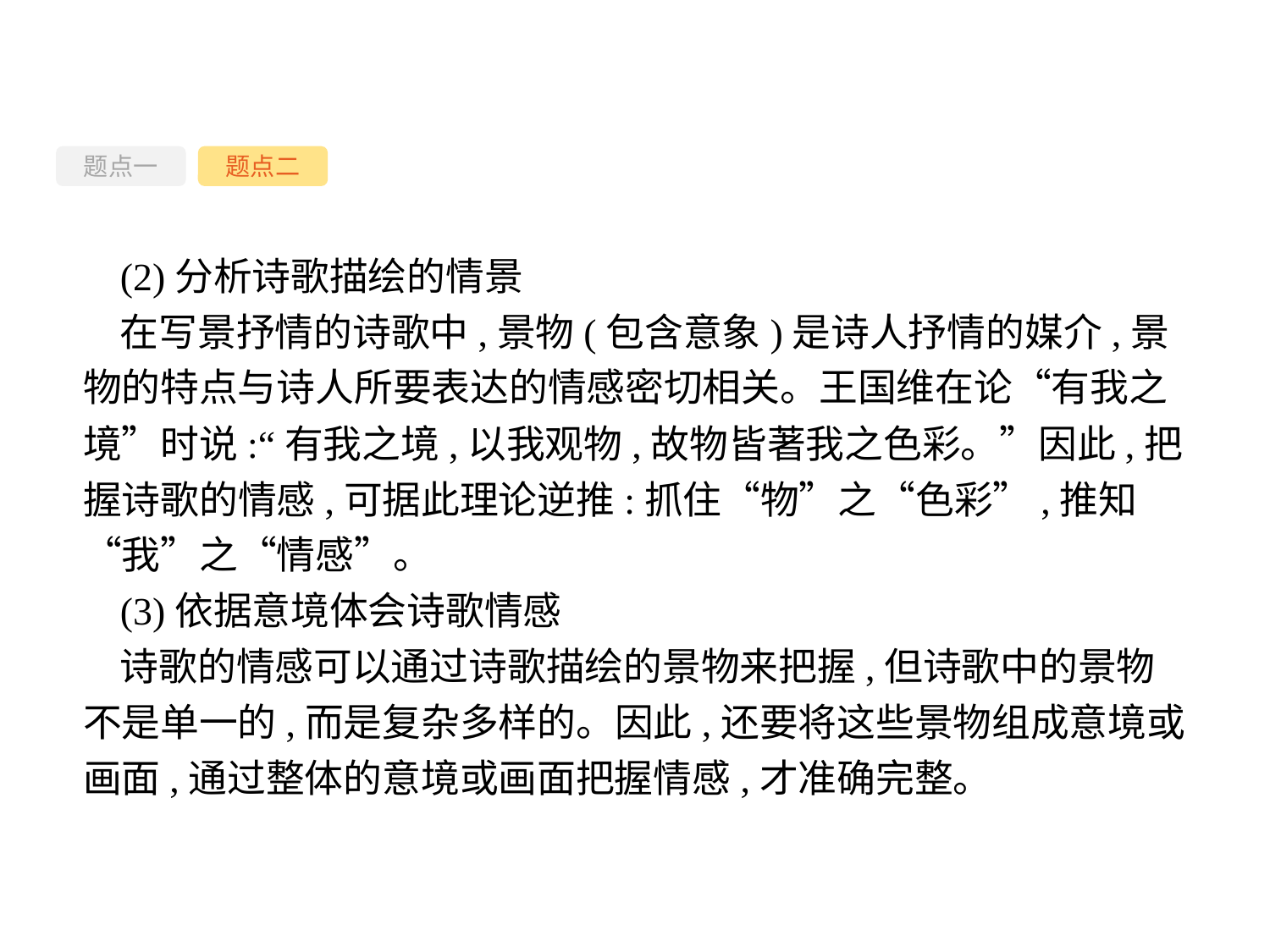

题点一
题点二
(2)分析诗歌描绘的情景
在写景抒情的诗歌中,景物(包含意象)是诗人抒情的媒介,景物的特点与诗人所要表达的情感密切相关。王国维在论“有我之境”时说:“有我之境,以我观物,故物皆著我之色彩。”因此,把握诗歌的情感,可据此理论逆推:抓住“物”之“色彩”,推知“我”之“情感”。
(3)依据意境体会诗歌情感
诗歌的情感可以通过诗歌描绘的景物来把握,但诗歌中的景物不是单一的,而是复杂多样的。因此,还要将这些景物组成意境或画面,通过整体的意境或画面把握情感,才准确完整。
-35-